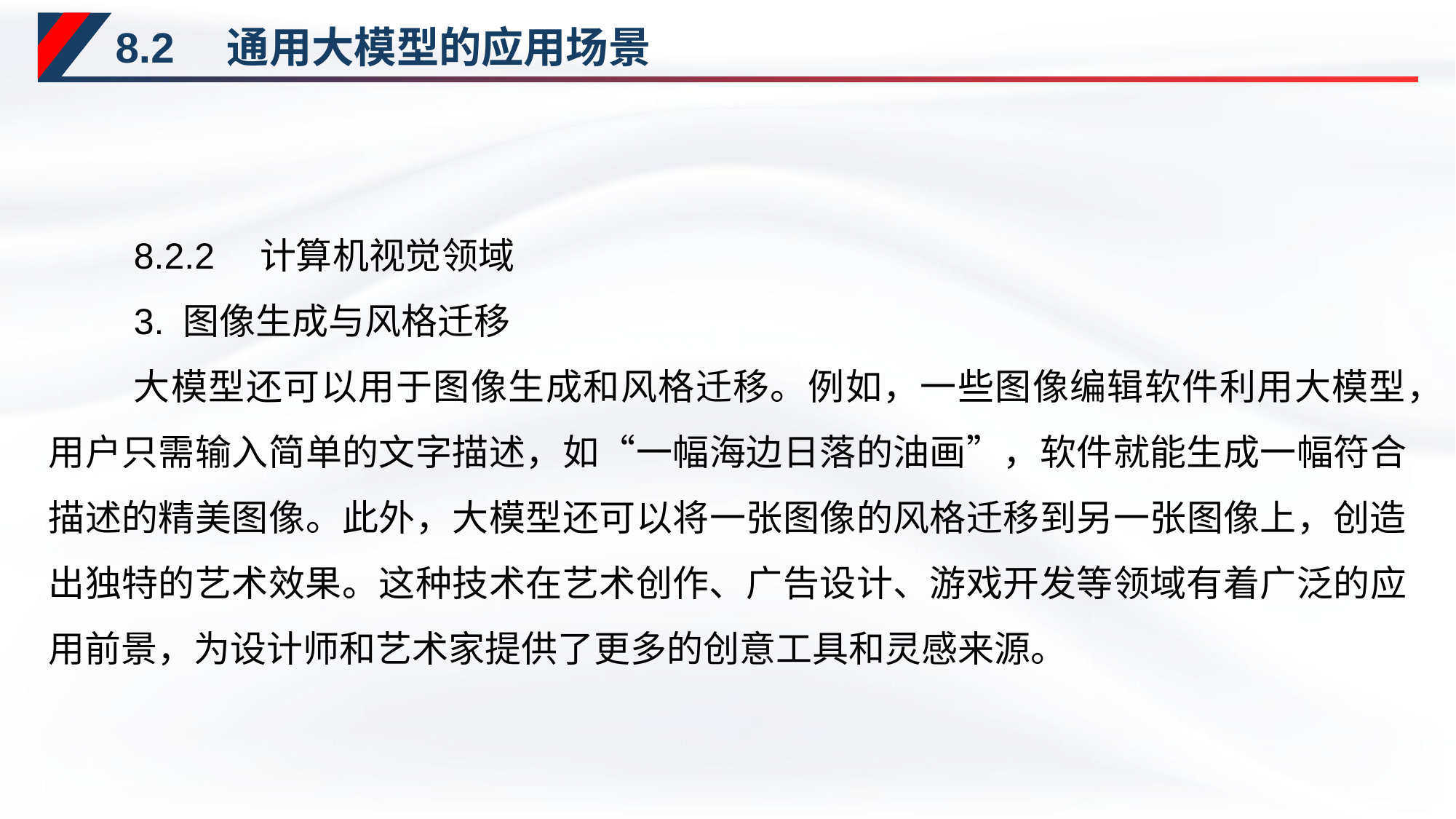

# 8.2　通用大模型的应用场景
8.2.2　计算机视觉领域
3. 图像生成与风格迁移
大模型还可以用于图像生成和风格迁移。例如，一些图像编辑软件利用大模型，用户只需输入简单的文字描述，如“一幅海边日落的油画”，软件就能生成一幅符合描述的精美图像。此外，大模型还可以将一张图像的风格迁移到另一张图像上，创造出独特的艺术效果。这种技术在艺术创作、广告设计、游戏开发等领域有着广泛的应用前景，为设计师和艺术家提供了更多的创意工具和灵感来源。